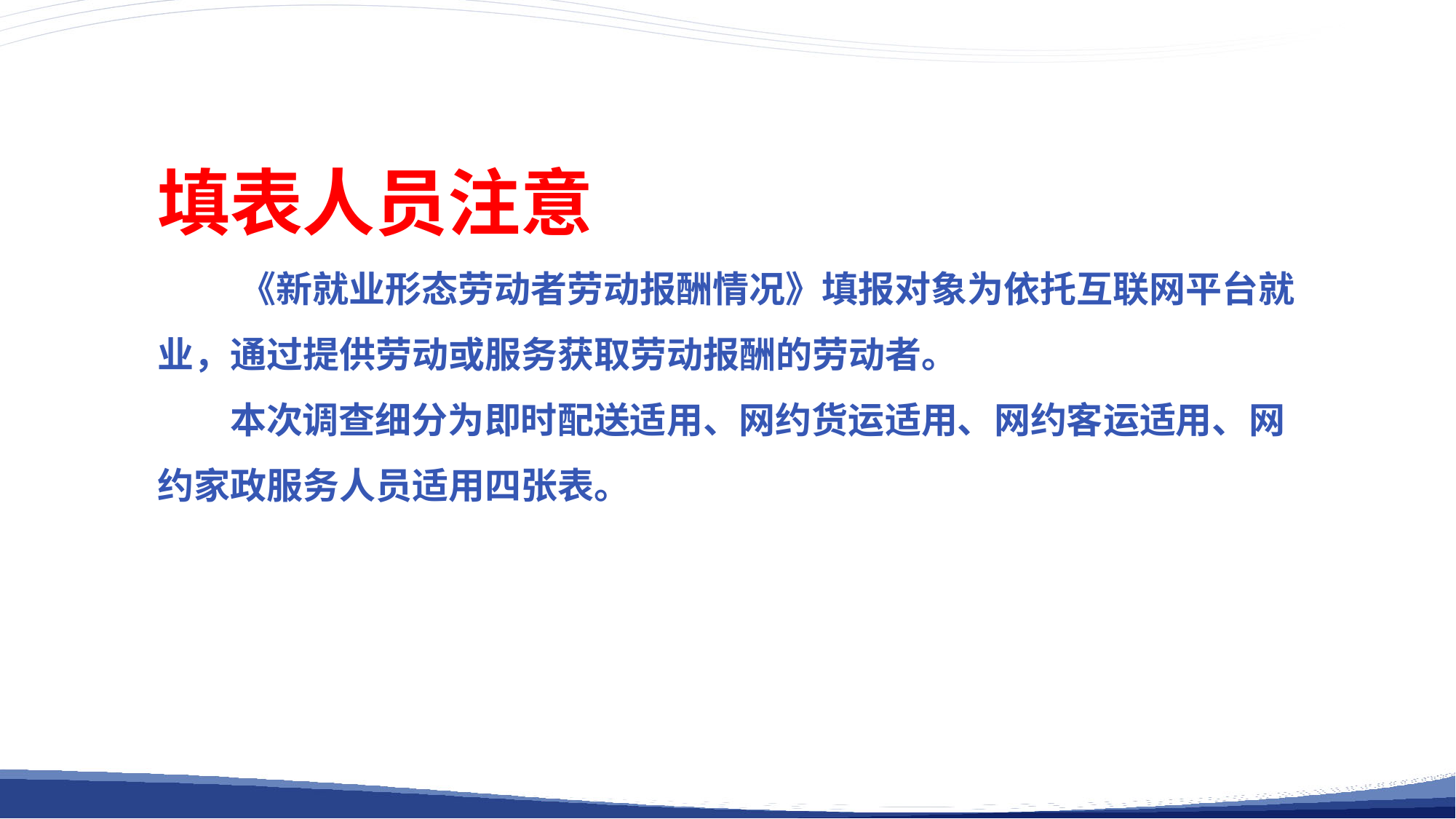

填表人员注意
         《新就业形态劳动者劳动报酬情况》填报对象为依托互联网平台就业，通过提供劳动或服务获取劳动报酬的劳动者。
本次调查细分为即时配送适用、网约货运适用、网约客运适用、网约家政服务人员适用四张表。